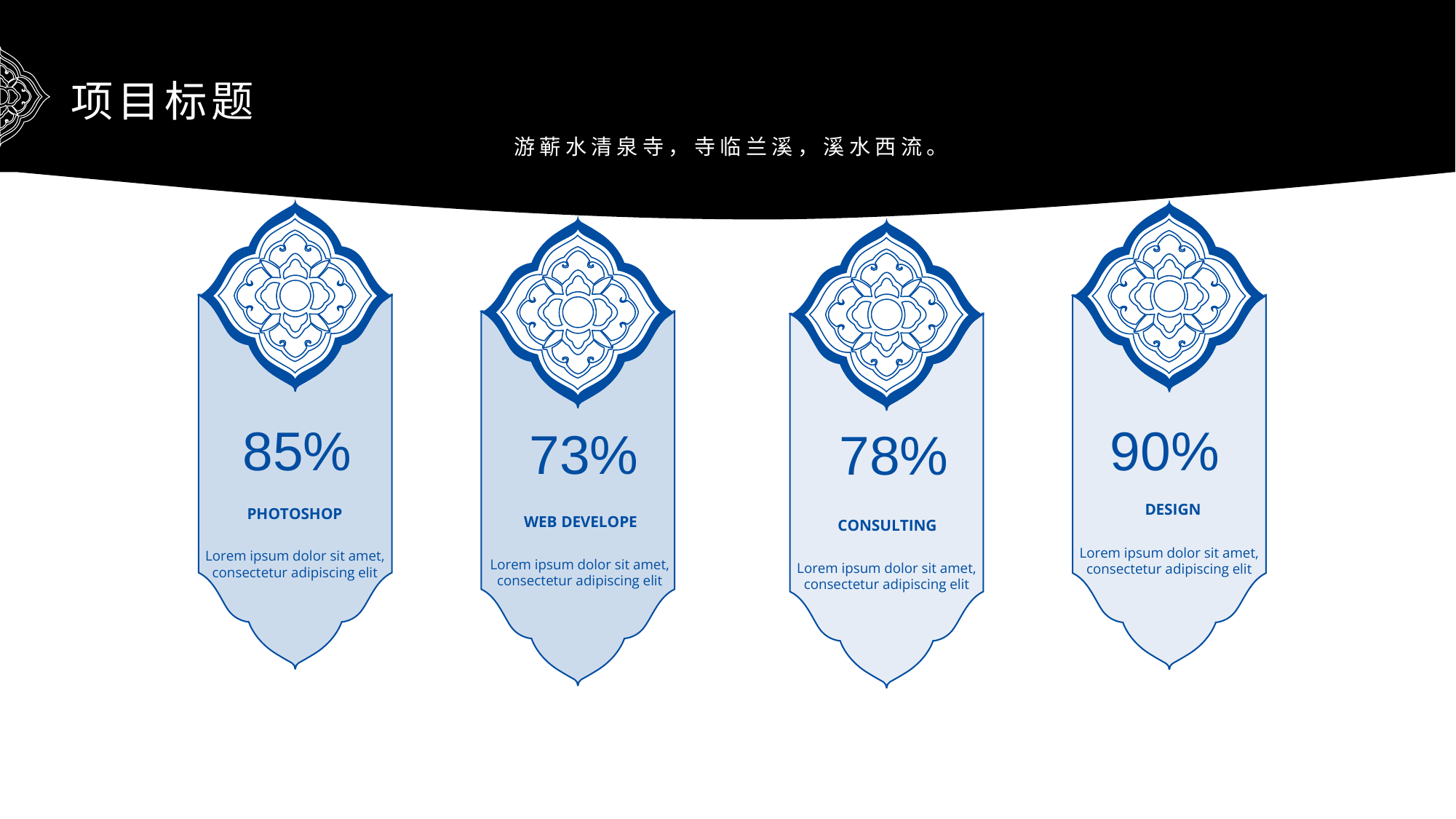

项目标题

游蕲水清泉寺，寺临兰溪，溪水西流。

90%
85%
73%
78%
DESIGN
Lorem ipsum dolor sit amet, consectetur adipiscing elit
PHOTOSHOP
Lorem ipsum dolor sit amet, consectetur adipiscing elit
WEB DEVELOPE
Lorem ipsum dolor sit amet, consectetur adipiscing elit
CONSULTING
Lorem ipsum dolor sit amet, consectetur adipiscing elit